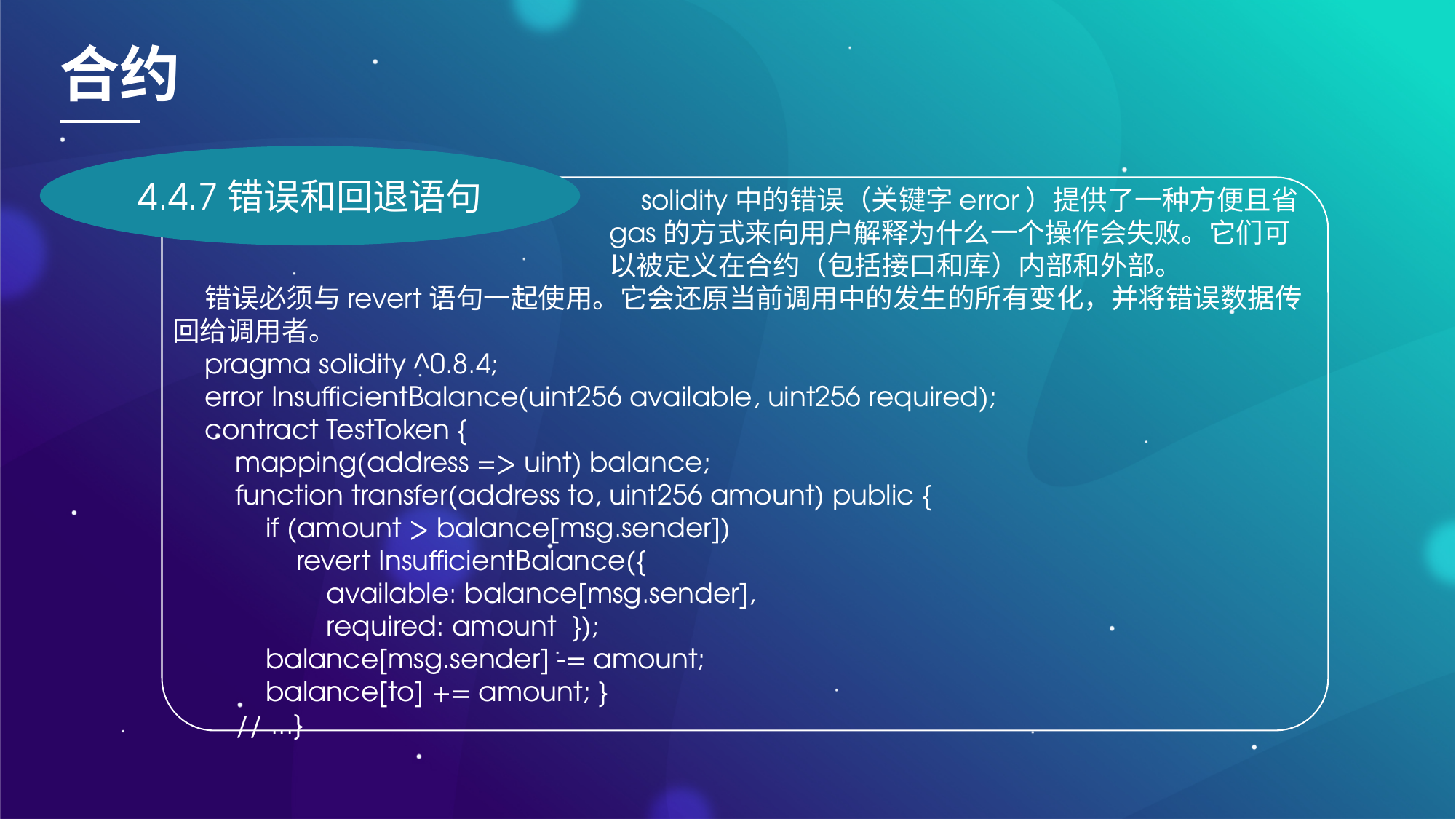

合约
4.4.7错误和回退语句

solidity中的错误（关键字error）提供了一种方便且省gas的方式来向用户解释为什么一个操作会失败。它们可以被定义在合约（包括接口和库）内部和外部。
错误必须与revert语句一起使用。它会还原当前调用中的发生的所有变化，并将错误数据传回给调用者。
pragma solidity ^0.8.4;
error InsufficientBalance(uint256 available, uint256 required);
contract TestToken {
    mapping(address => uint) balance;
    function transfer(address to, uint256 amount) public {
        if (amount > balance[msg.sender])
            revert InsufficientBalance({
                available: balance[msg.sender],
                required: amount  });
        balance[msg.sender] -= amount;
        balance[to] += amount; }
    // ...}